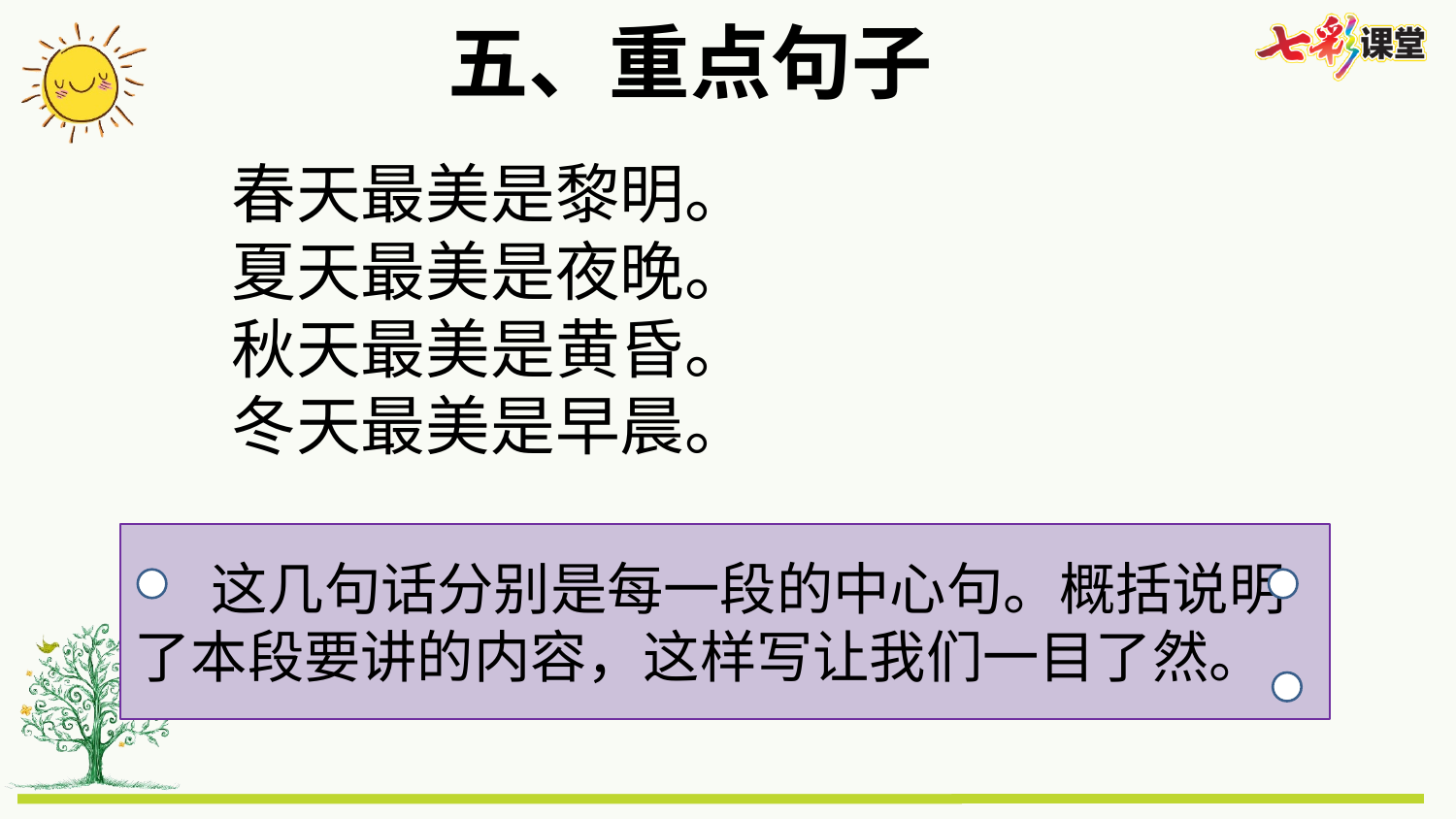

五、重点句子
    春天最美是黎明。
    夏天最美是夜晚。
    秋天最美是黄昏。
    冬天最美是早晨。
     这几句话分别是每一段的中心句。概括说明了本段要讲的内容，这样写让我们一目了然。